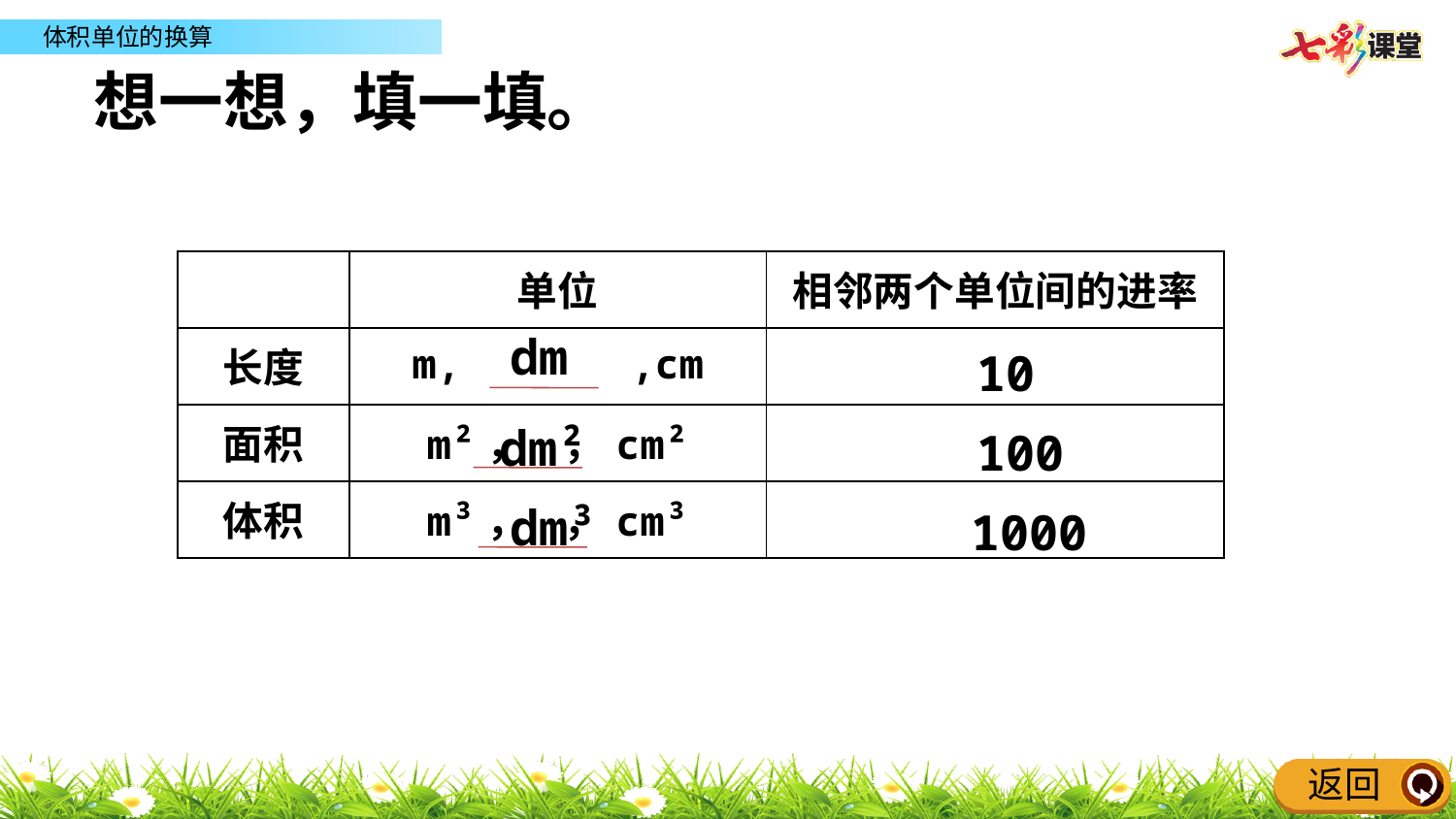

想一想，填一填。
|  | 单位 | 相邻两个单位间的进率 |
| --- | --- | --- |
| 长度 | m, ,cm |  |
| 面积 | m²， ，cm² |  |
| 体积 | m³， ，cm³ |  |
dm
10
dm²
100
dm³
1000